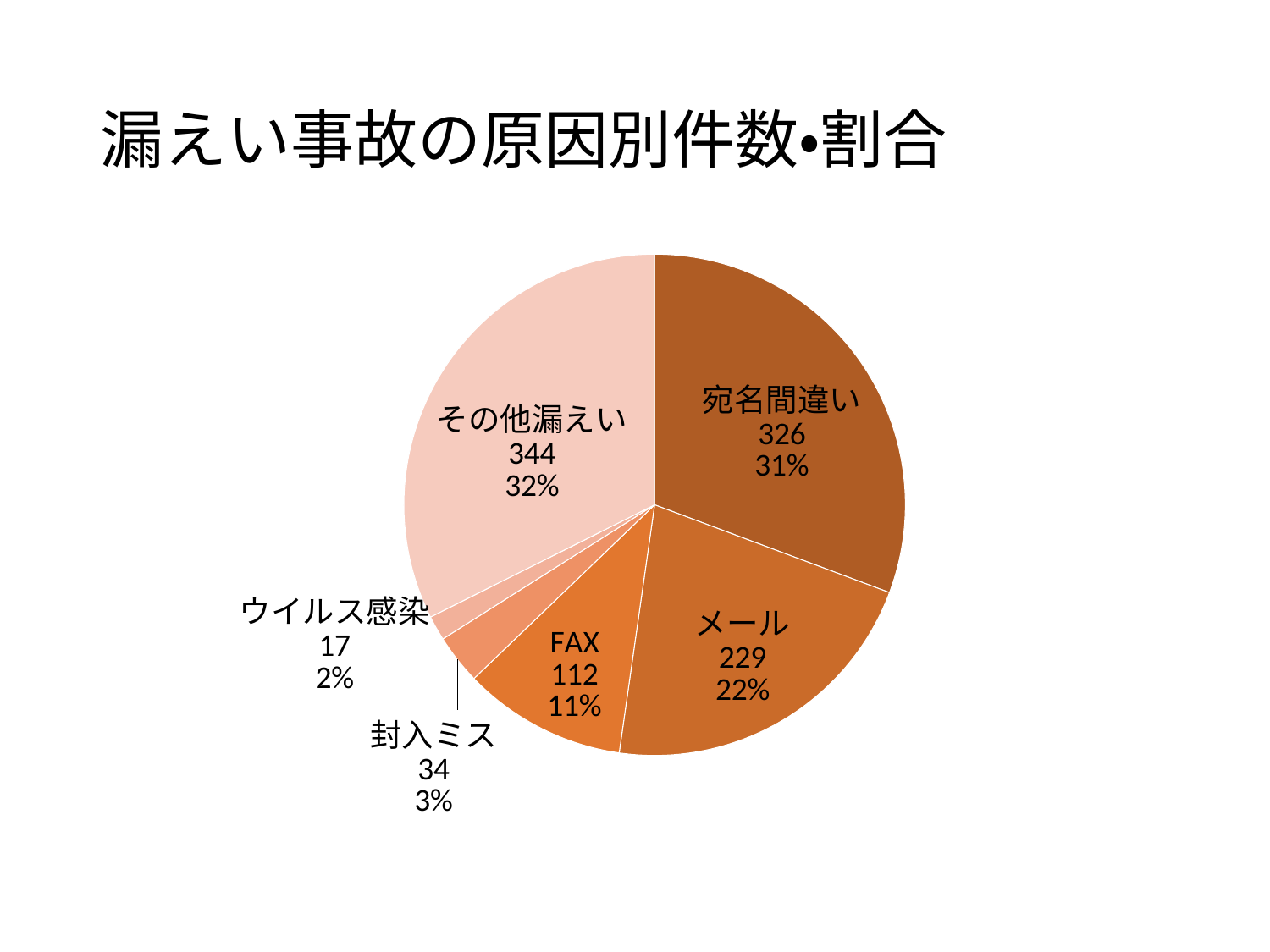

# 漏えい事故の原因別件数・割合

### Chart

| Category | 件数 |
|---|---|
| 宛名間違い | 326.0 |
| メール | 229.0 |
| FAX | 112.0 |
| 封入ミス | 34.0 |
| ウイルス感染 | 17.0 |
| その他漏えい | 344.0 |